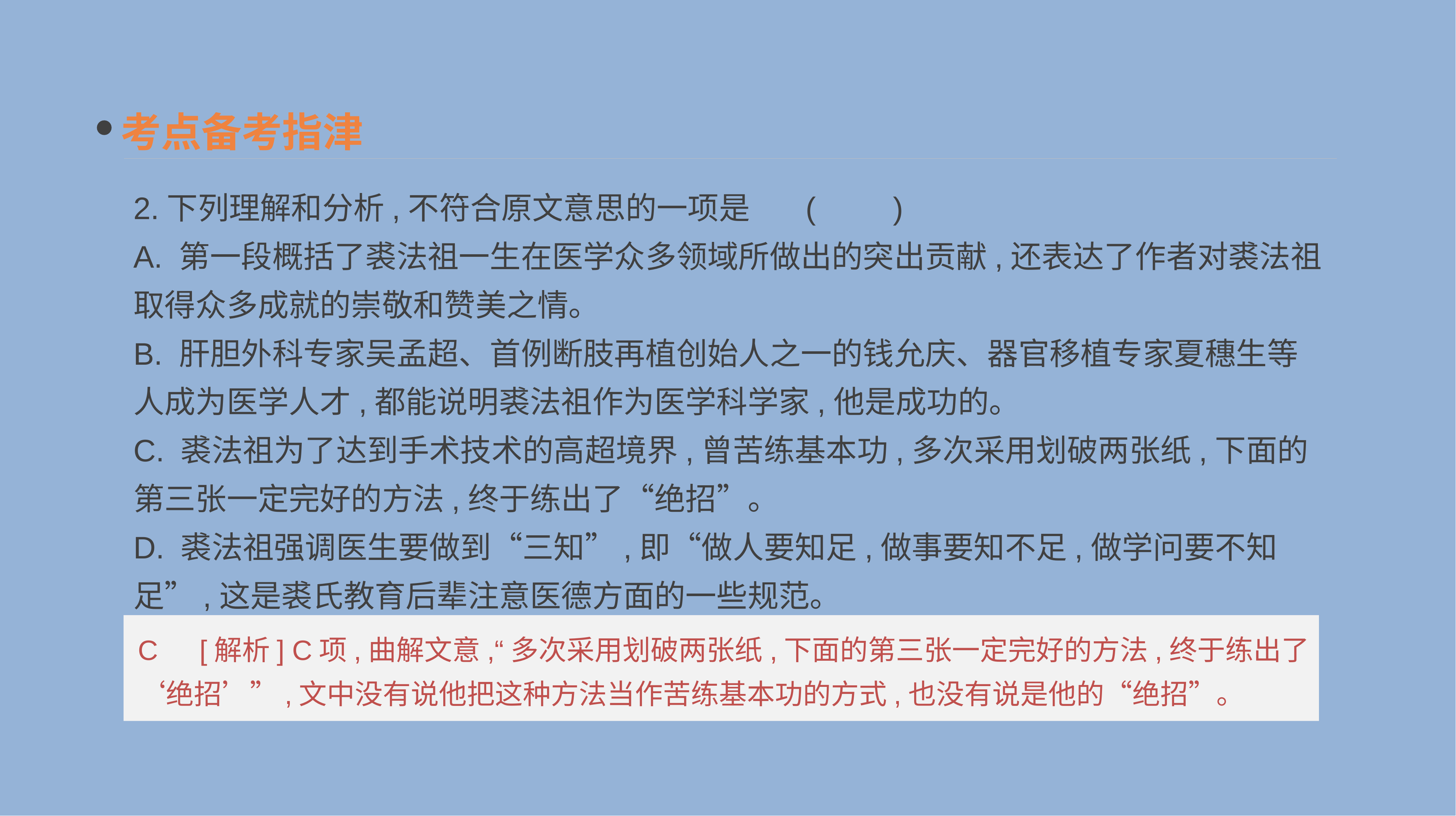

考点备考指津

2.下列理解和分析,不符合原文意思的一项是	(　　)
A. 第一段概括了裘法祖一生在医学众多领域所做出的突出贡献,还表达了作者对裘法祖取得众多成就的崇敬和赞美之情。
B. 肝胆外科专家吴孟超、首例断肢再植创始人之一的钱允庆、器官移植专家夏穗生等人成为医学人才,都能说明裘法祖作为医学科学家,他是成功的。
C. 裘法祖为了达到手术技术的高超境界,曾苦练基本功,多次采用划破两张纸,下面的第三张一定完好的方法,终于练出了“绝招”。
D. 裘法祖强调医生要做到“三知”,即“做人要知足,做事要知不足,做学问要不知足”,这是裘氏教育后辈注意医德方面的一些规范。

C　[解析] C项,曲解文意,“多次采用划破两张纸,下面的第三张一定完好的方法,终于练出了‘绝招’”,文中没有说他把这种方法当作苦练基本功的方式,也没有说是他的“绝招”。